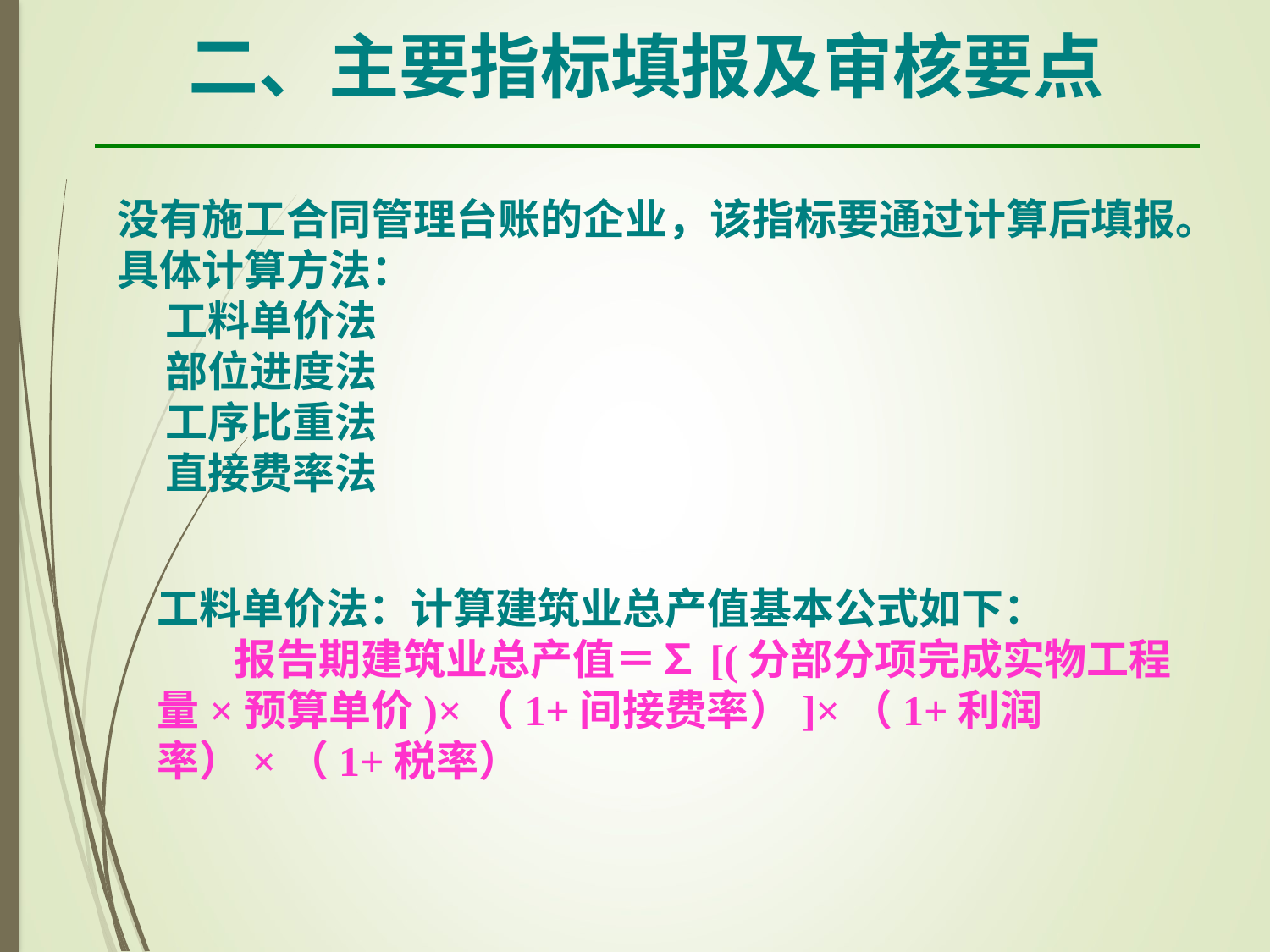

二、主要指标填报及审核要点
没有施工合同管理台账的企业，该指标要通过计算后填报。
具体计算方法：
    工料单价法
    部位进度法
    工序比重法
    直接费率法
工料单价法：计算建筑业总产值基本公式如下：
       报告期建筑业总产值＝∑[(分部分项完成实物工程量×预算单价)×（1+间接费率）]×（1+利润率）×（1+税率）